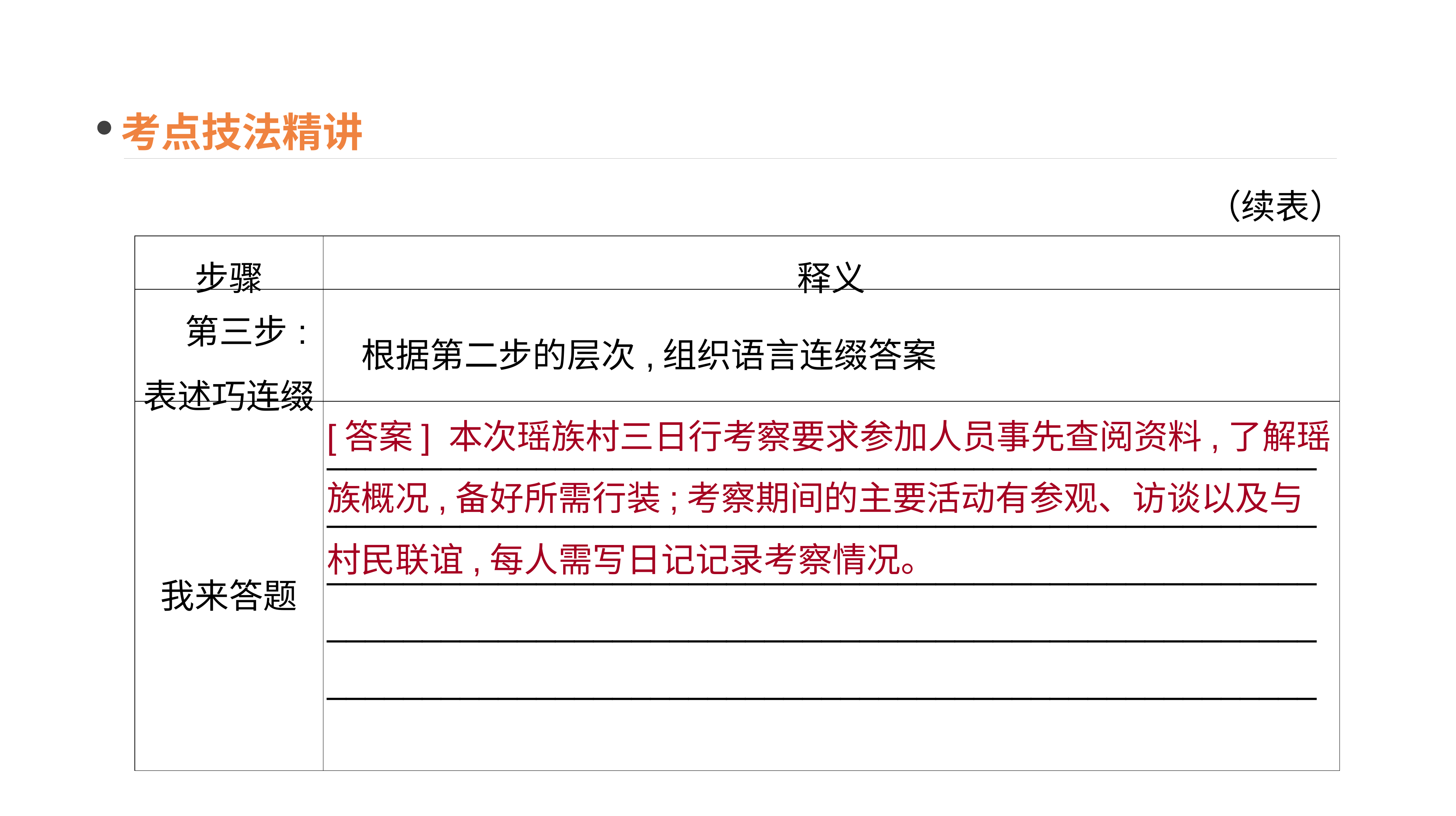

考点技法精讲

（续表）
| 步骤 | 释义 |
| --- | --- |
| 第三步: 表述巧连缀 | 根据第二步的层次,组织语言连缀答案 |
| 我来答题 | \_\_\_\_\_\_\_\_\_\_\_\_\_\_\_\_\_\_\_\_\_\_\_\_\_\_\_\_\_\_\_\_\_\_\_\_\_\_\_\_\_\_\_\_\_\_\_\_\_\_\_\_\_\_\_\_\_\_\_\_\_\_\_\_\_\_\_\_\_\_\_\_\_\_\_\_\_\_\_\_\_\_\_\_\_\_\_\_\_\_\_\_\_\_\_\_\_\_\_\_\_\_\_\_\_\_\_\_\_\_\_\_\_\_\_\_\_\_\_\_\_\_\_\_\_\_\_\_\_\_\_\_\_\_\_\_\_\_\_\_\_\_\_\_\_\_\_\_\_\_\_\_\_\_\_\_\_\_\_\_\_\_\_\_\_\_\_\_\_\_\_\_\_\_\_\_\_\_\_\_\_\_\_\_\_\_\_\_\_\_\_\_\_\_\_\_\_\_\_\_\_\_\_\_\_\_\_\_\_\_\_\_\_\_\_\_\_\_\_\_\_\_\_\_\_\_\_\_\_\_\_\_\_\_\_\_\_\_\_\_\_\_\_\_\_\_\_\_\_\_\_\_\_\_\_\_\_\_\_\_ |
[答案] 本次瑶族村三日行考察要求参加人员事先查阅资料,了解瑶族概况,备好所需行装;考察期间的主要活动有参观、访谈以及与村民联谊,每人需写日记记录考察情况。